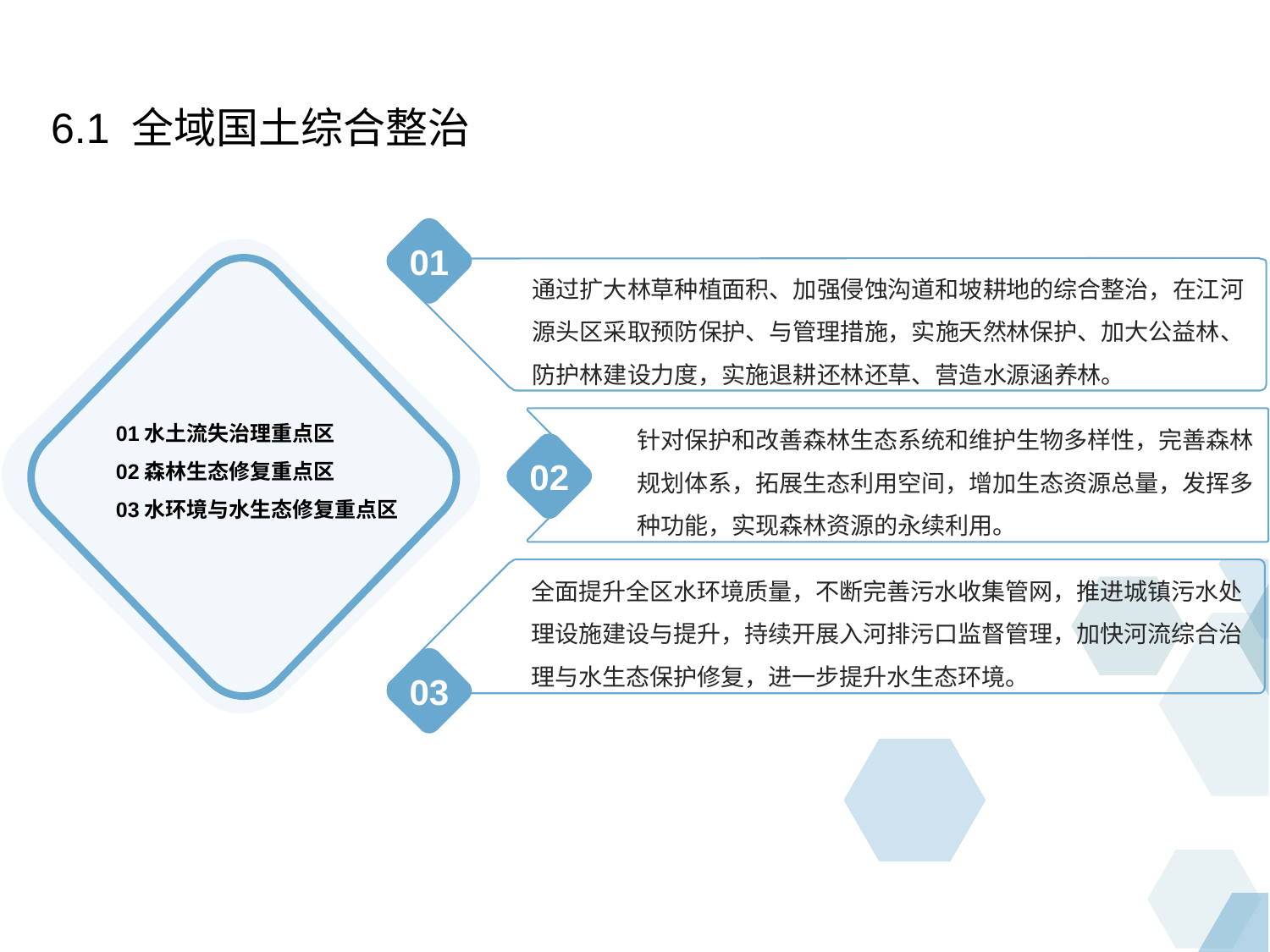

6.1 全域国土综合整治
01

通过扩大林草种植面积、加强侵蚀沟道和坡耕地的综合整治，在江河源头区采取预防保护、与管理措施，实施天然林保护、加大公益林、防护林建设力度，实施退耕还林还草、营造水源涵养林。
01水土流失治理重点区
02森林生态修复重点区
03水环境与水生态修复重点区

针对保护和改善森林生态系统和维护生物多样性，完善森林规划体系，拓展生态利用空间，增加生态资源总量，发挥多种功能，实现森林资源的永续利用。
02

全面提升全区水环境质量，不断完善污水收集管网，推进城镇污水处理设施建设与提升，持续开展入河排污口监督管理，加快河流综合治理与水生态保护修复，进一步提升水生态环境。
03